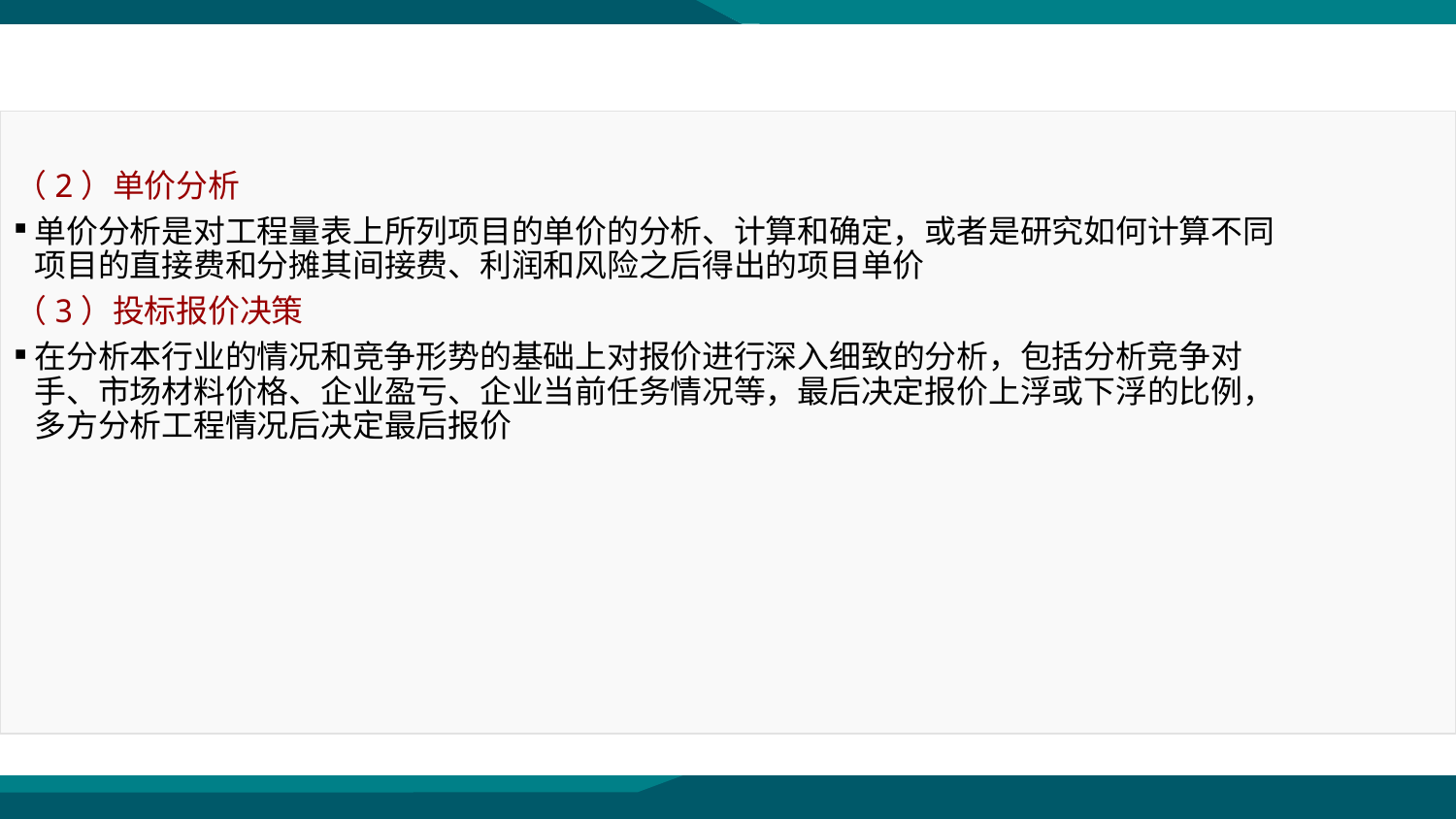

第三节 国内工程施工投标
（2）单价分析
单价分析是对工程量表上所列项目的单价的分析、计算和确定，或者是研究如何计算不同项目的直接费和分摊其间接费、利润和风险之后得出的项目单价
（3）投标报价决策
在分析本行业的情况和竞争形势的基础上对报价进行深入细致的分析，包括分析竞争对手、市场材料价格、企业盈亏、企业当前任务情况等，最后决定报价上浮或下浮的比例，多方分析工程情况后决定最后报价